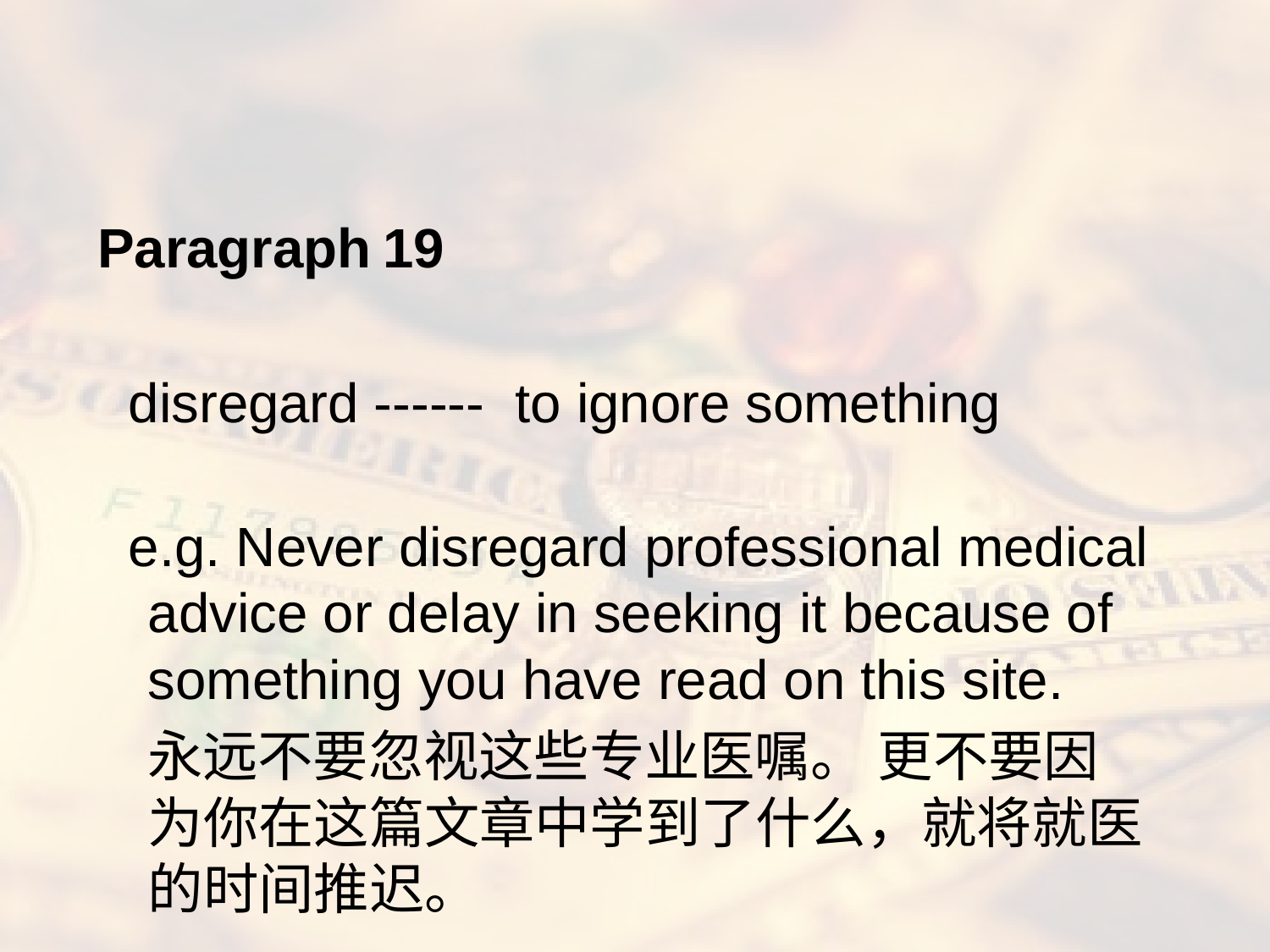

#
Paragraph 19

  disregard ------  to ignore something
  e.g. Never disregard professional medical advice or delay in seeking it because of something you have read on this site.
   永远不要忽视这些专业医嘱。 更不要因为你在这篇文章中学到了什么，就将就医的时间推迟。